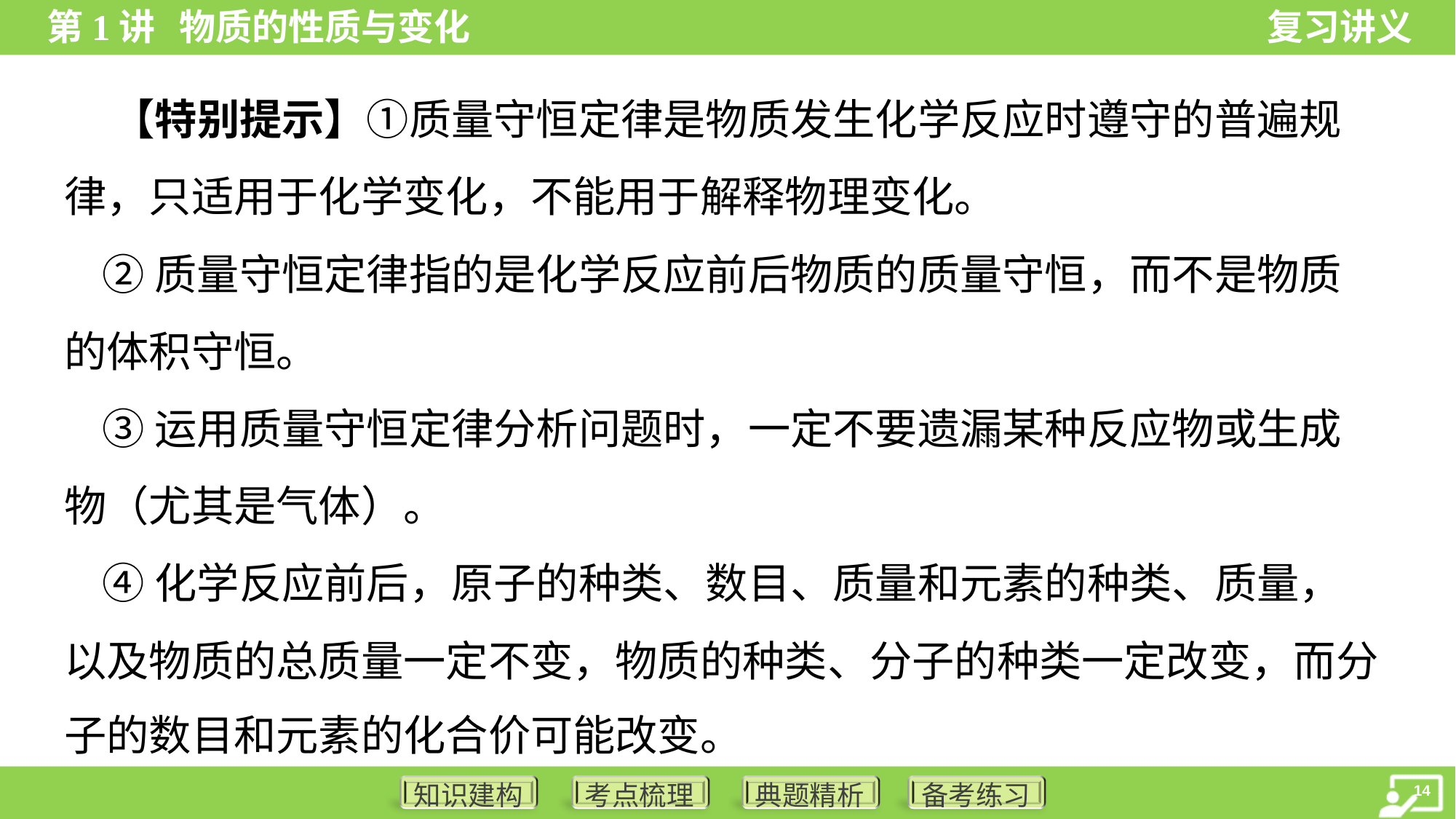

【特别提示】①质量守恒定律是物质发生化学反应时遵守的普遍规
律，只适用于化学变化，不能用于解释物理变化。
    ②质量守恒定律指的是化学反应前后物质的质量守恒，而不是物质
的体积守恒。
    ③运用质量守恒定律分析问题时，一定不要遗漏某种反应物或生成
物（尤其是气体）。
    ④化学反应前后，原子的种类、数目、质量和元素的种类、质量，
以及物质的总质量一定不变，物质的种类、分子的种类一定改变，而分
子的数目和元素的化合价可能改变。